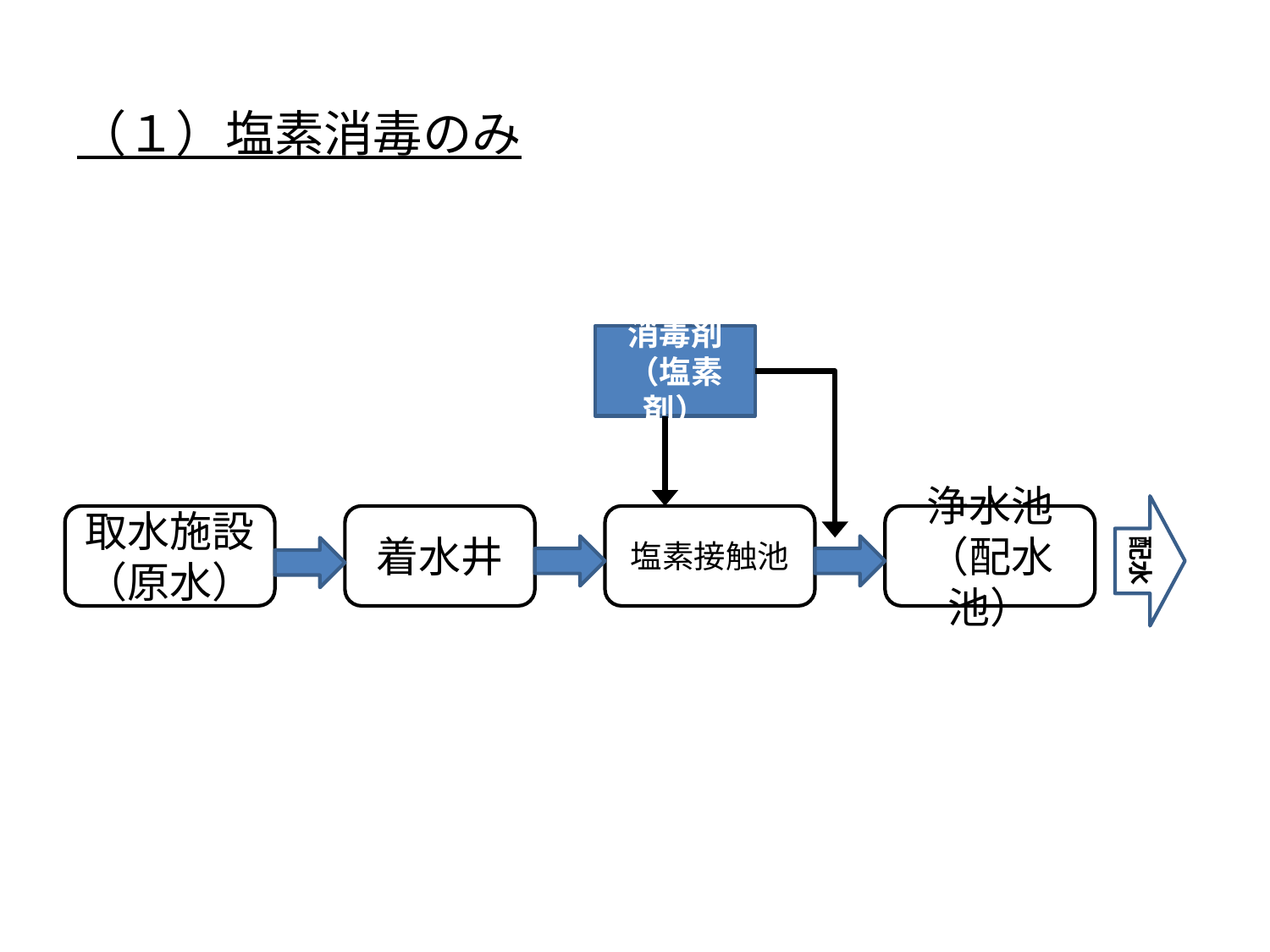

（１）塩素消毒のみ
消毒剤（塩素剤）
配水
取水施設（原水）
着水井
塩素接触池
浄水池（配水池）